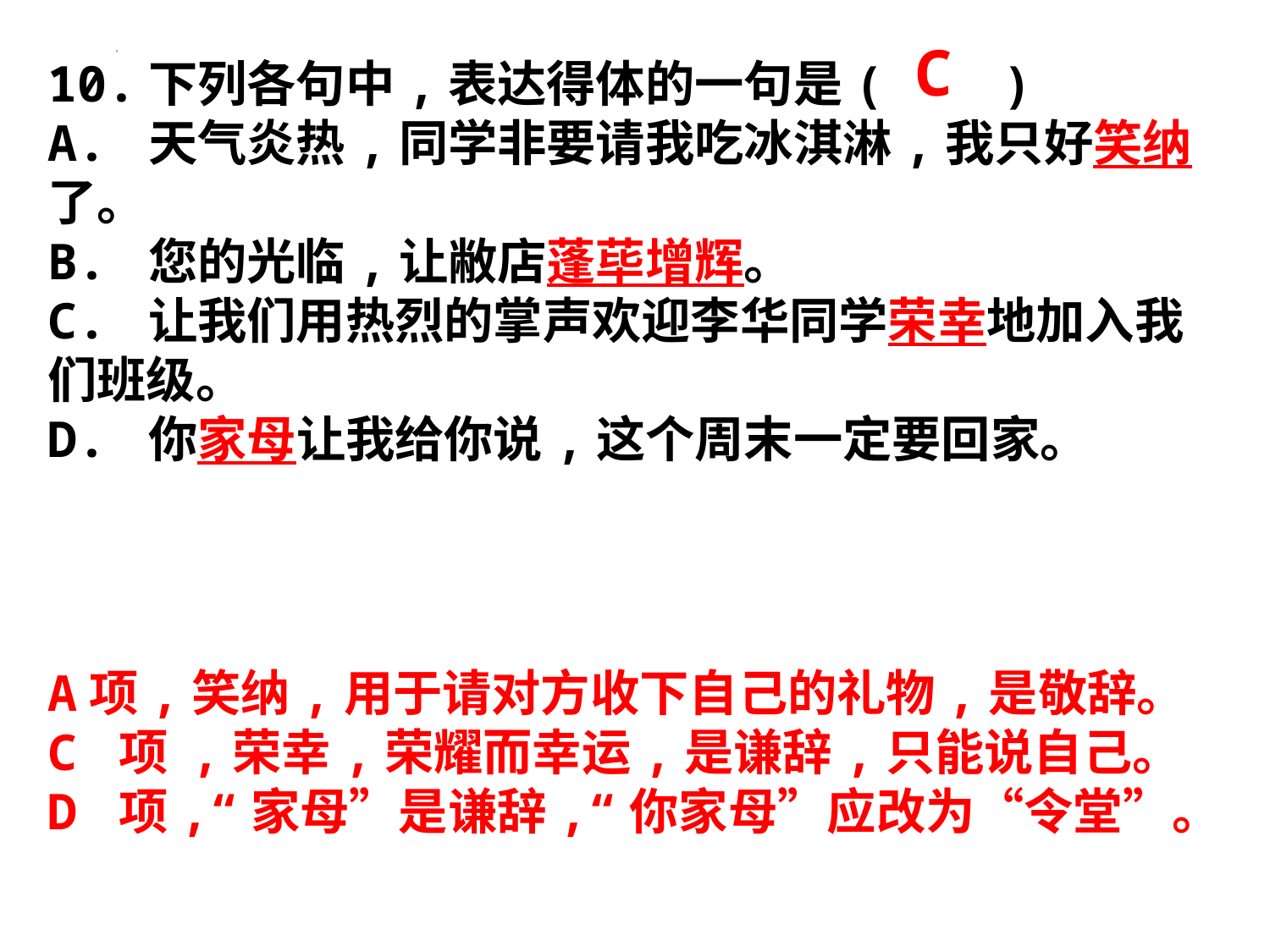

C
10.下列各句中,表达得体的一句是(    )
A. 天气炎热,同学非要请我吃冰淇淋,我只好笑纳了。
B. 您的光临,让敝店蓬荜增辉。
C. 让我们用热烈的掌声欢迎李华同学荣幸地加入我们班级。
D. 你家母让我给你说,这个周末一定要回家。
A项,笑纳,用于请对方收下自己的礼物,是敬辞。
C 项 ,荣幸,荣耀而幸运,是谦辞,只能说自己。
D 项,“家母”是谦辞,“你家母”应改为“令堂”。